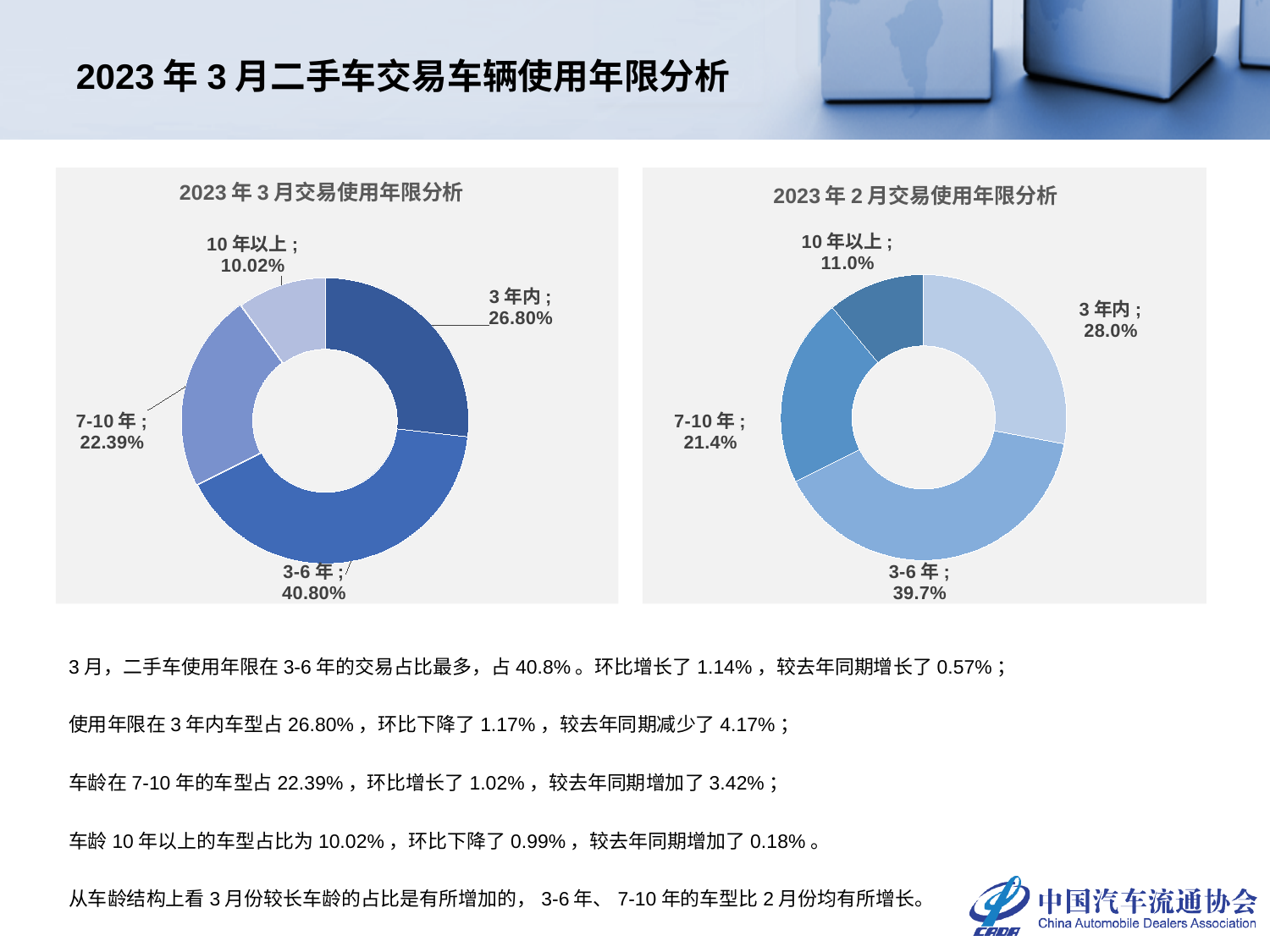

# 2023年3月二手车交易车辆使用年限分析

### Chart: 2023年3月交易使用年限分析

| Category | 车龄占比 |
|---|---|
| 3年内 | 0.2679782137550394 |
| 3-6年 | 0.40797595525359975 |
| 7-10年 | 0.2238761881854855 |
| 10年以上 | 0.10016964280587543 |

### Chart: 2023年2月交易使用年限分析

| Category |  |
|---|---|
| 3年内 | 0.27963414366640527 |
| 3-6年 | 0.39660438819213284 |
| 7-10年 | 0.21372077783200716 |
| 10年以上 | 0.11004069030945474 |
3月，二手车使用年限在3-6年的交易占比最多，占40.8%。环比增长了1.14%，较去年同期增长了0.57%；
使用年限在3年内车型占26.80%，环比下降了1.17%，较去年同期减少了4.17%；
车龄在7-10年的车型占22.39%，环比增长了1.02%，较去年同期增加了3.42%；
车龄10年以上的车型占比为10.02%，环比下降了0.99%，较去年同期增加了0.18%。
从车龄结构上看3月份较长车龄的占比是有所增加的，3-6年、7-10年的车型比2月份均有所增长。